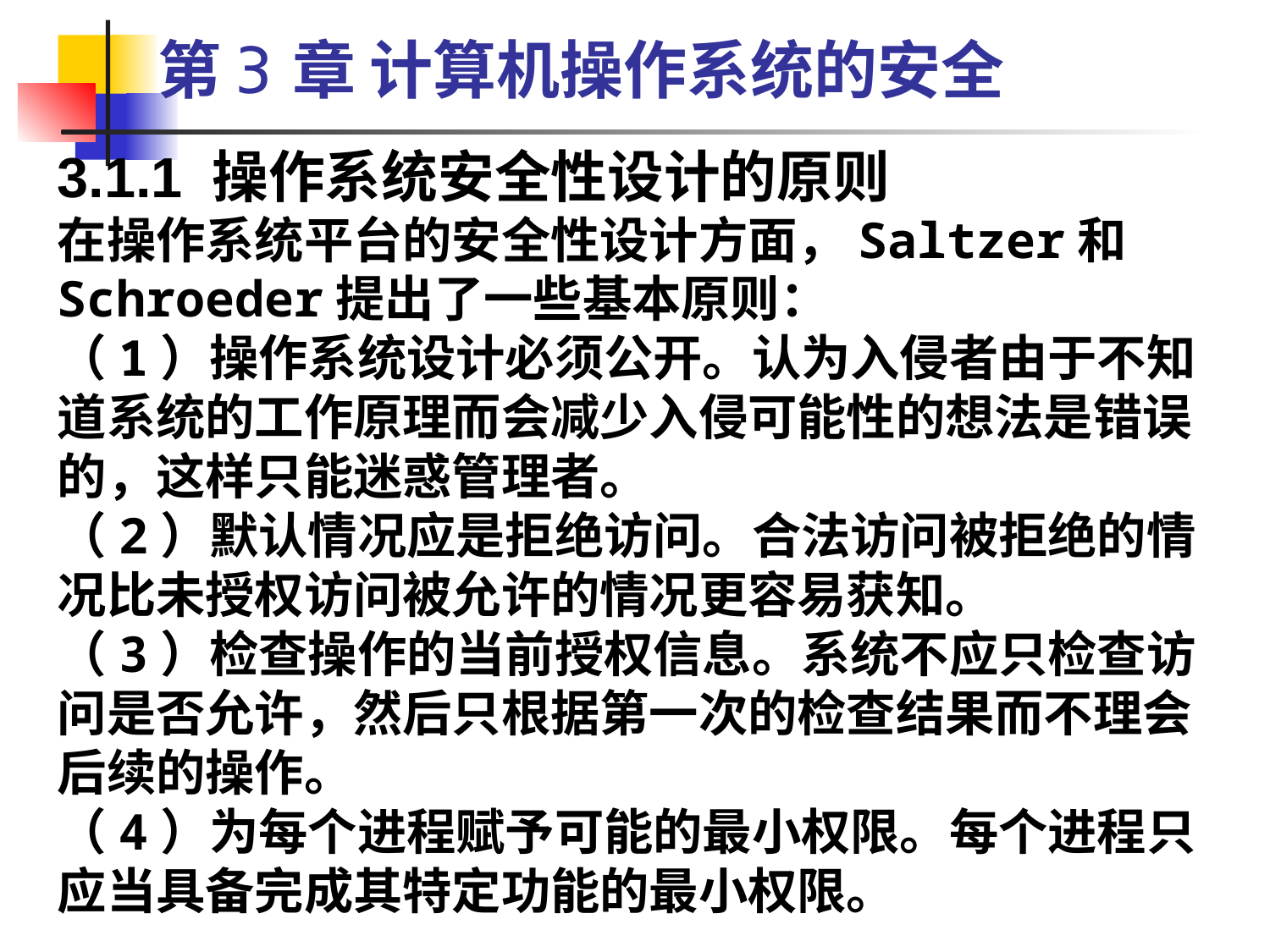

第3章 计算机操作系统的安全
3.1.1 操作系统安全性设计的原则
在操作系统平台的安全性设计方面，Saltzer和Schroeder提出了一些基本原则：
（1）操作系统设计必须公开。认为入侵者由于不知道系统的工作原理而会减少入侵可能性的想法是错误的，这样只能迷惑管理者。
（2）默认情况应是拒绝访问。合法访问被拒绝的情况比未授权访问被允许的情况更容易获知。
（3）检查操作的当前授权信息。系统不应只检查访问是否允许，然后只根据第一次的检查结果而不理会后续的操作。
（4）为每个进程赋予可能的最小权限。每个进程只应当具备完成其特定功能的最小权限。